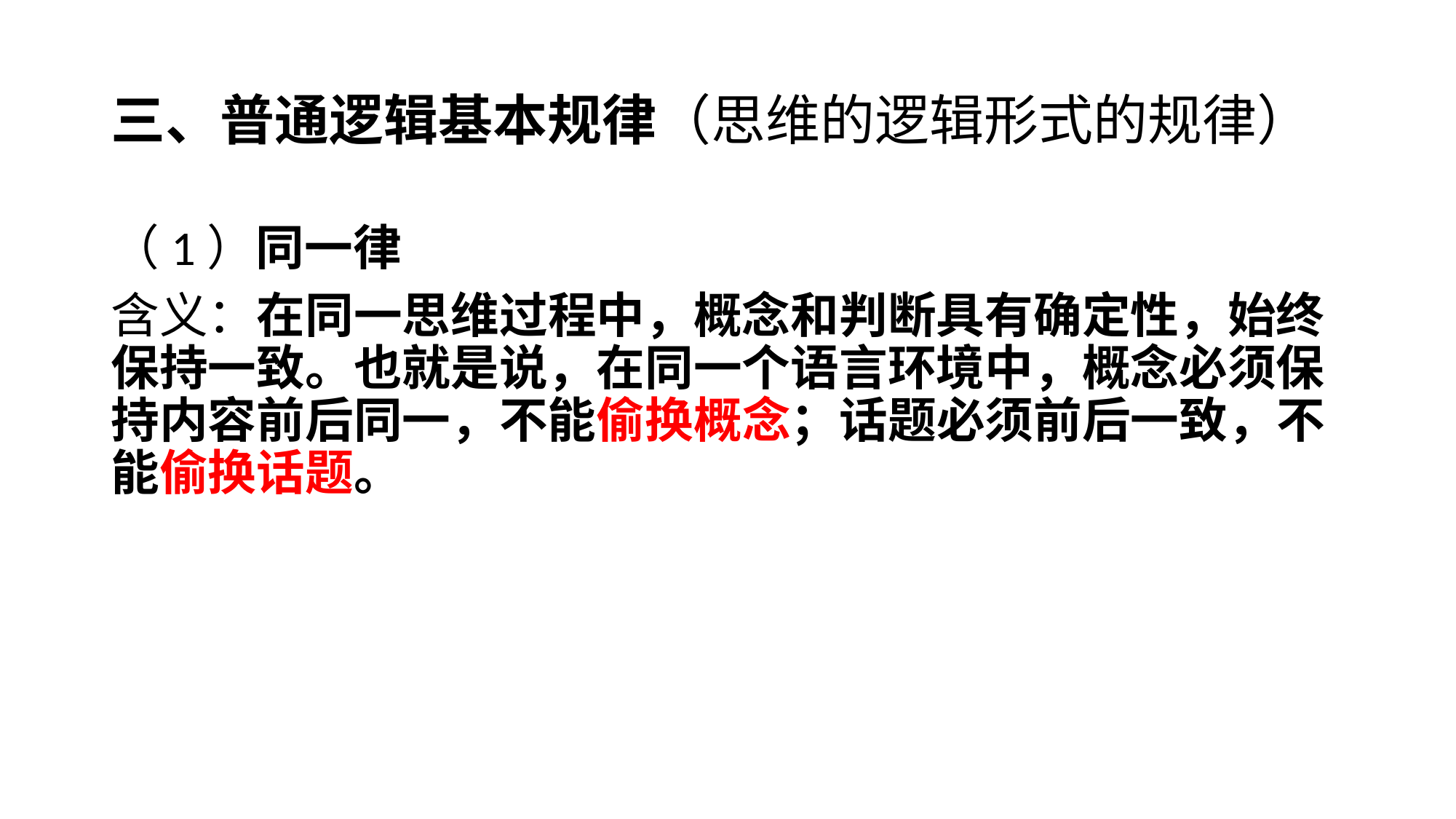

# 三、普通逻辑基本规律（思维的逻辑形式的规律）
（1）同一律
含义：在同一思维过程中，概念和判断具有确定性，始终保持一致。也就是说，在同一个语言环境中，概念必须保持内容前后同一，不能偷换概念；话题必须前后一致，不能偷换话题。